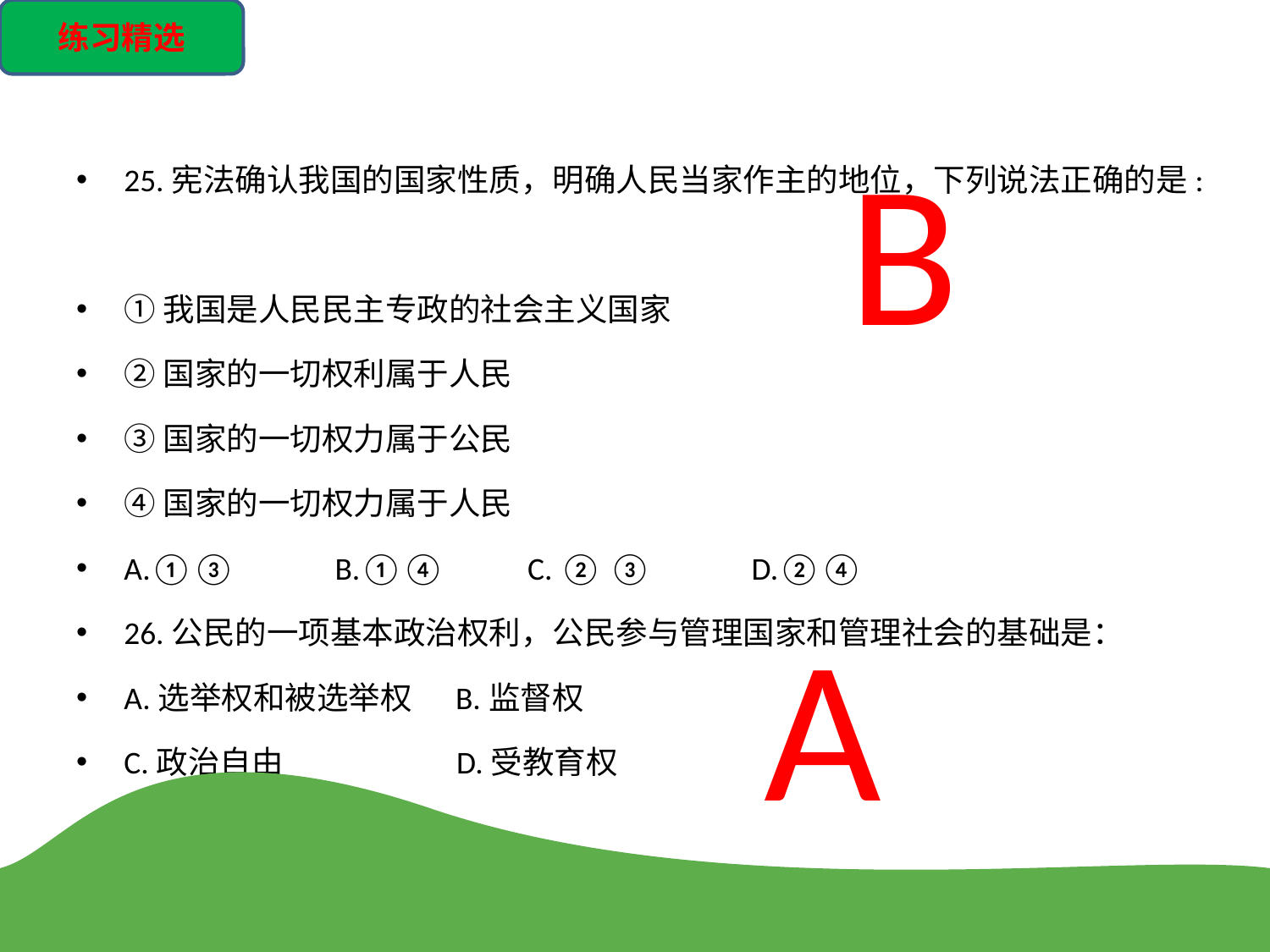

练习精选
B
25.宪法确认我国的国家性质，明确人民当家作主的地位，下列说法正确的是:
①我国是人民民主专政的社会主义国家
②国家的一切权利属于人民
③国家的一切权力属于公民
④国家的一切权力属于人民
A.①③　　   B.①④　     C. ② ③　　   D.②④
26.公民的一项基本政治权利，公民参与管理国家和管理社会的基础是：
A.选举权和被选举权     B.监督权
C.政治自由                       D.受教育权

A